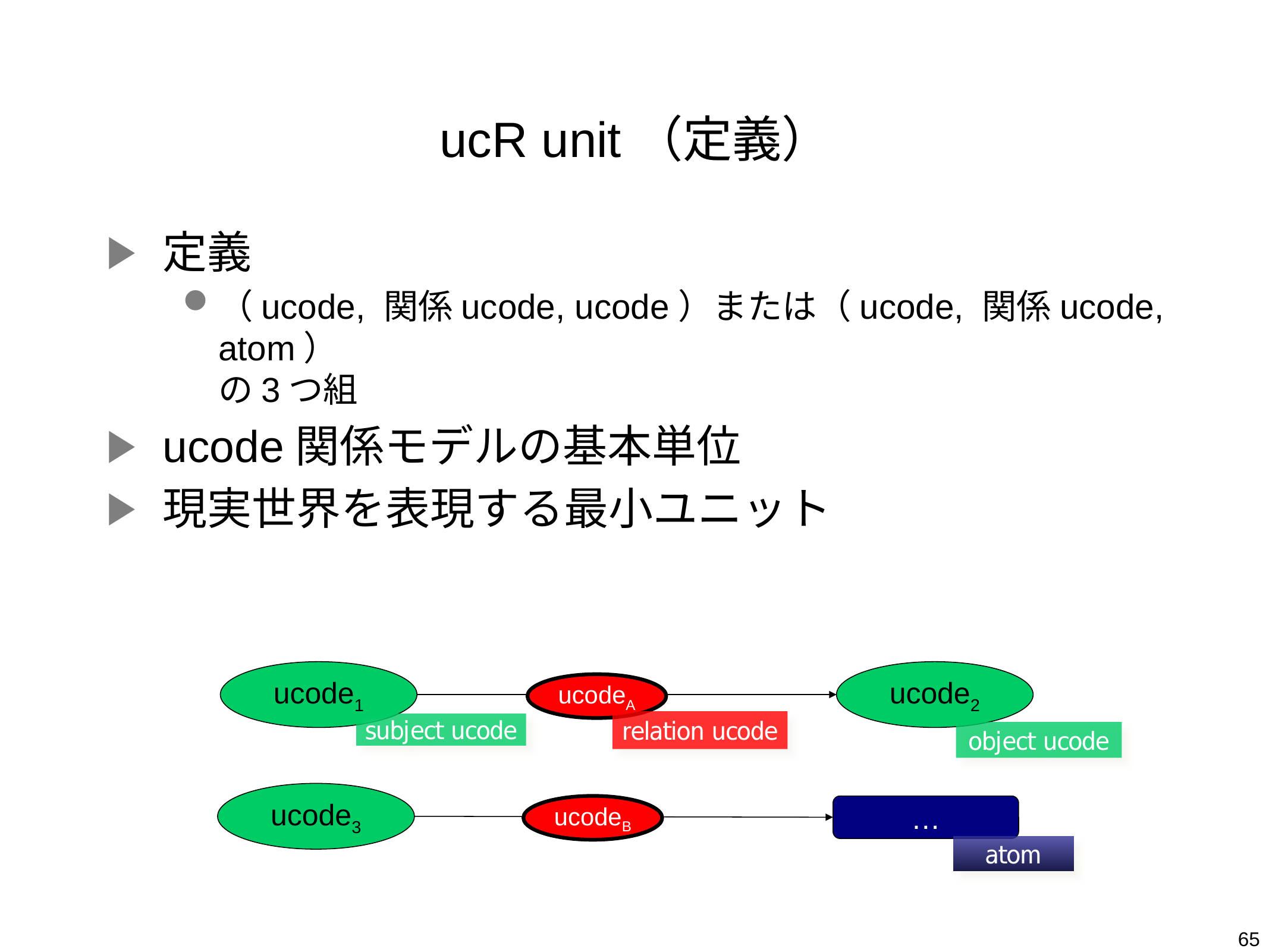

# ucR unit（定義）
定義
（ucode, 関係ucode, ucode）または（ucode, 関係ucode, atom）
の3つ組
ucode関係モデルの基本単位
現実世界を表現する最小ユニット

ucode1
ucode2
ucodeA
relation ucode
subject ucode
object ucode
ucode3
ucodeB
…
atom
65